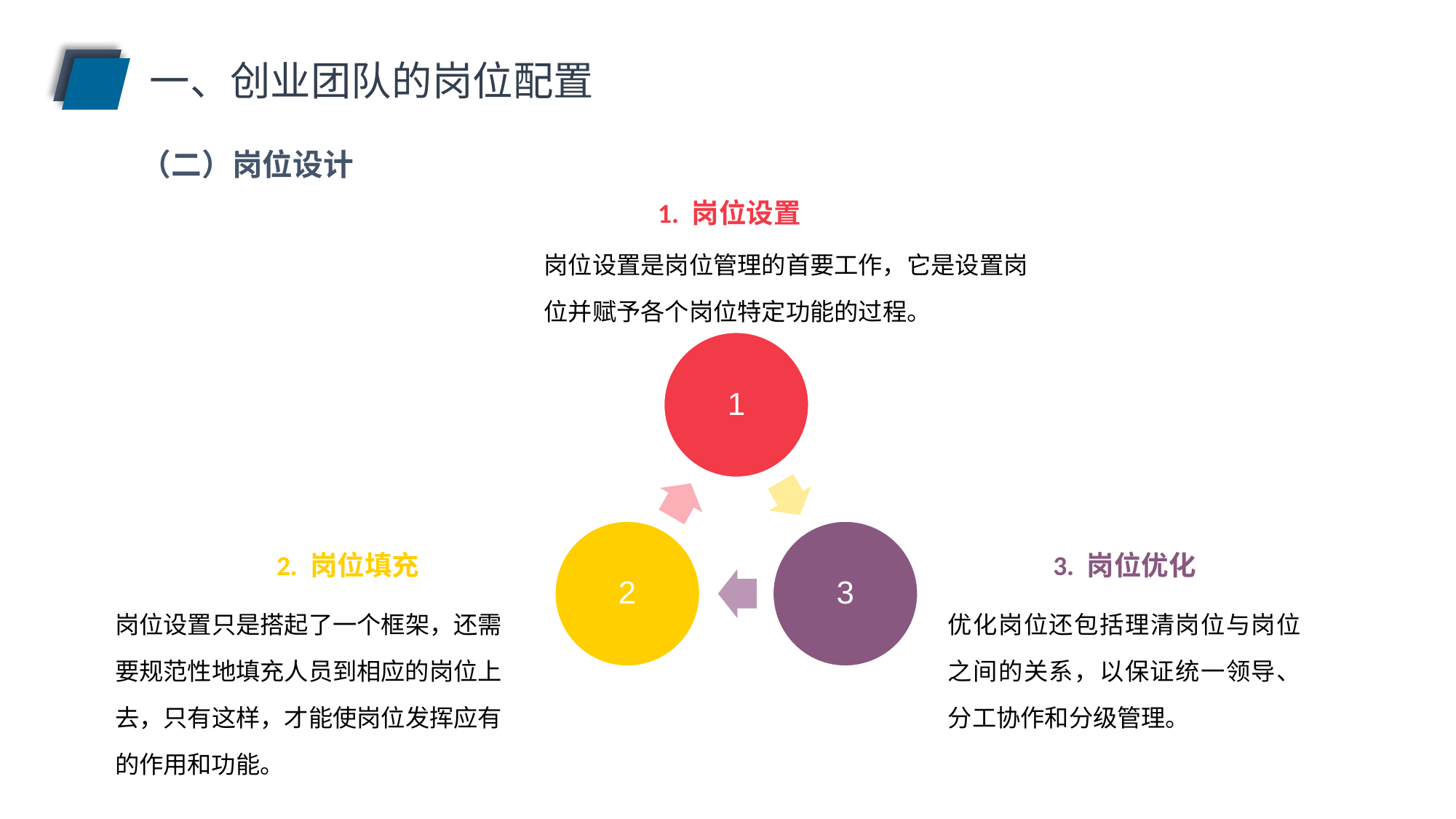

一、创业团队的岗位配置
（二）岗位设计
1. 岗位设置
岗位设置是岗位管理的首要工作，它是设置岗位并赋予各个岗位特定功能的过程。
1

2
3
2. 岗位填充
3. 岗位优化

岗位设置只是搭起了一个框架，还需要规范性地填充人员到相应的岗位上去，只有这样，才能使岗位发挥应有的作用和功能。
优化岗位还包括理清岗位与岗位之间的关系，以保证统一领导、分工协作和分级管理。